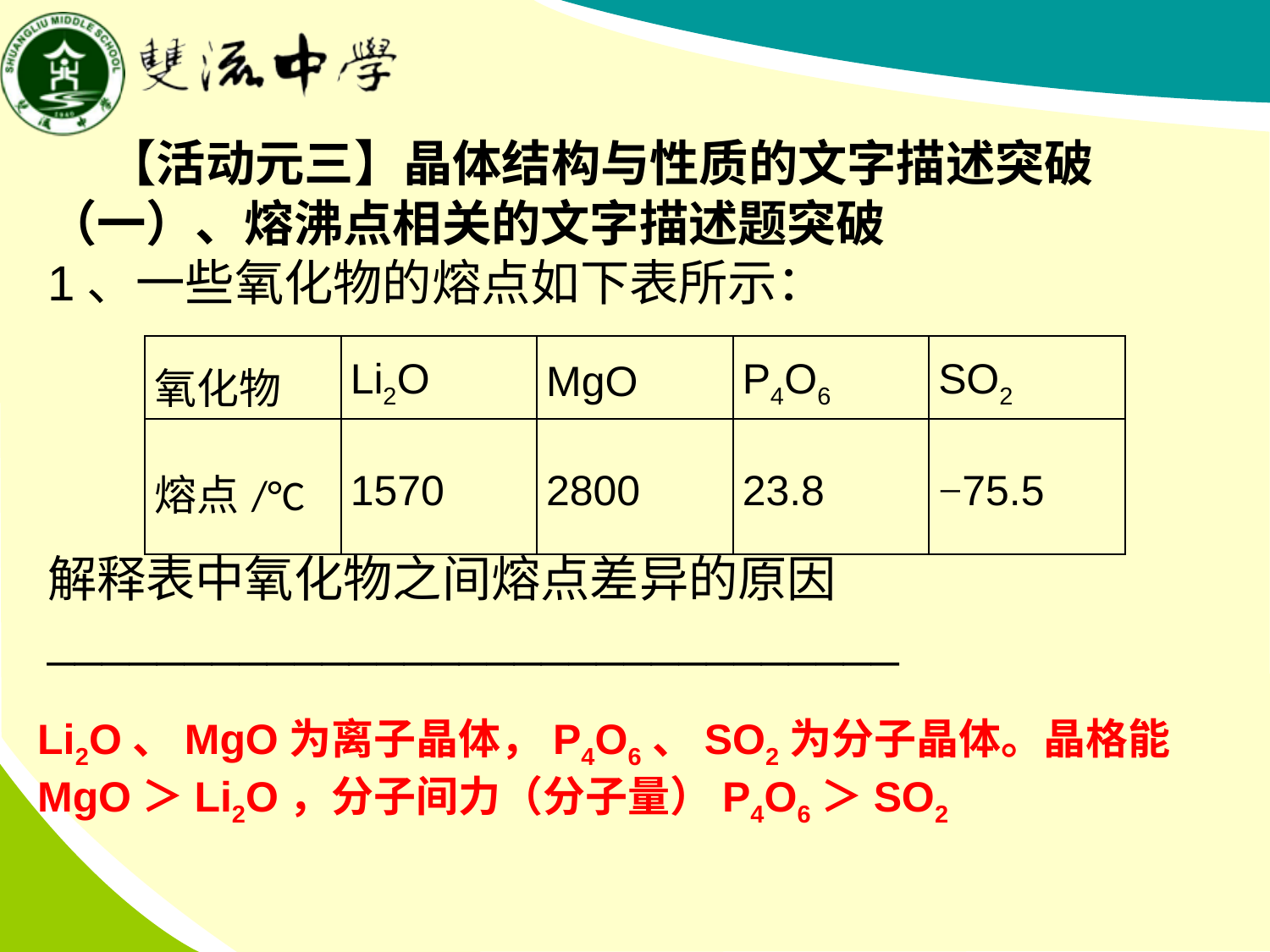

【活动元三】晶体结构与性质的文字描述突破
（一）、熔沸点相关的文字描述题突破
1、一些氧化物的熔点如下表所示：

解释表中氧化物之间熔点差异的原因_______________________________

| 氧化物 | Li2O | MgO | P4O6 | SO2 |
| --- | --- | --- | --- | --- |
| 熔点/°C | 1570 | 2800 | 23.8 | −75.5 |
Li2O、MgO为离子晶体，P4O6、SO2为分子晶体。晶格能MgO＞Li2O，分子间力（分子量）P4O6＞SO2